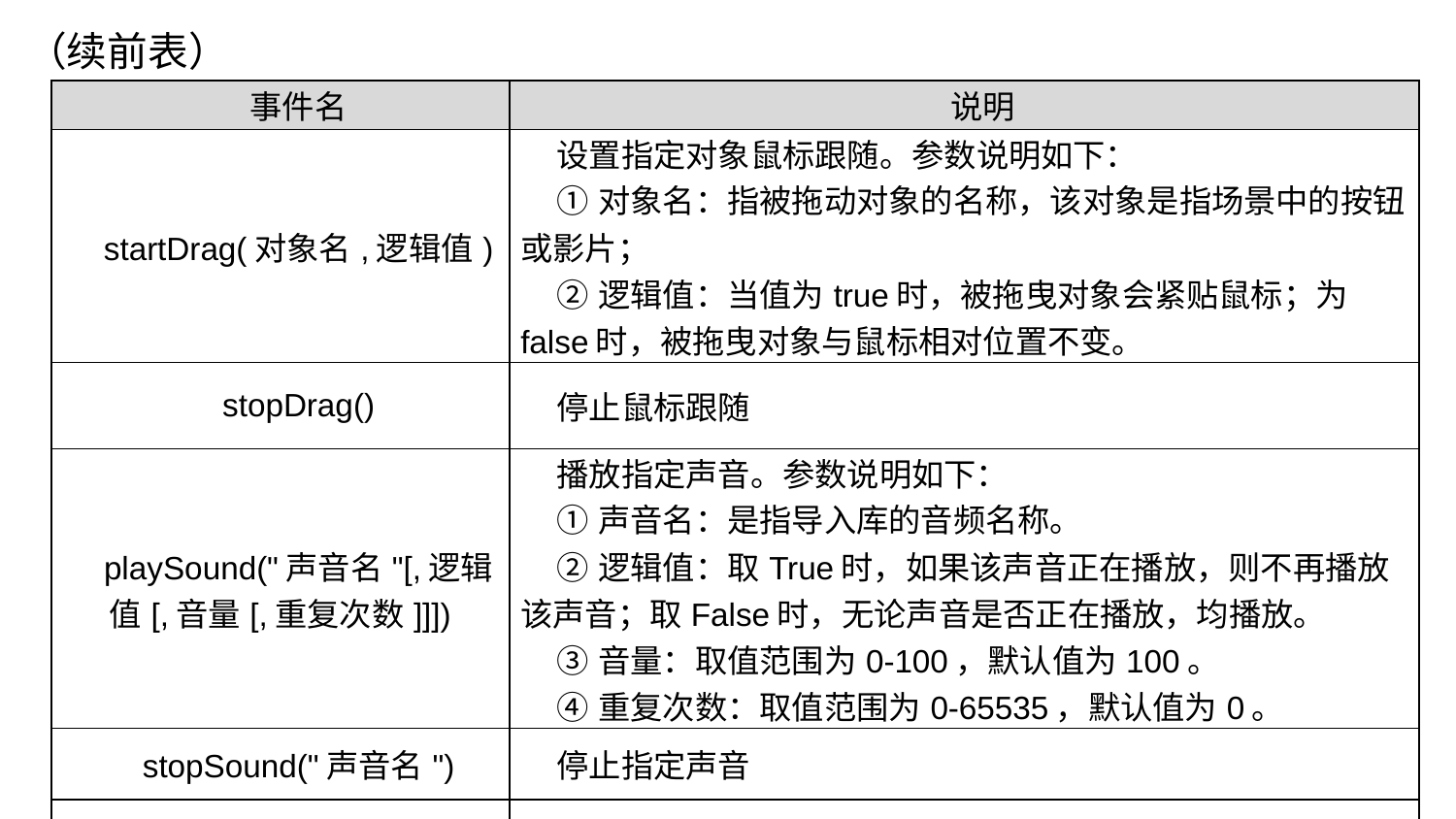

（续前表）
| 事件名 | 说明 |
| --- | --- |
| startDrag(对象名,逻辑值) | 设置指定对象鼠标跟随。参数说明如下： ①对象名：指被拖动对象的名称，该对象是指场景中的按钮或影片； ②逻辑值：当值为true时，被拖曳对象会紧贴鼠标；为false时，被拖曳对象与鼠标相对位置不变。 |
| stopDrag() | 停止鼠标跟随 |
| playSound("声音名"[,逻辑值[,音量[,重复次数]]]) | 播放指定声音。参数说明如下： ①声音名：是指导入库的音频名称。 ②逻辑值：取True时，如果该声音正在播放，则不再播放该声音；取False时，无论声音是否正在播放，均播放。 ③音量：取值范围为0-100，默认值为100。 ④重复次数：取值范围为0-65535，默认值为0。 |
| stopSound("声音名") | 停止指定声音 |
| stopAllSounds() | 停止所有声音的播放 |